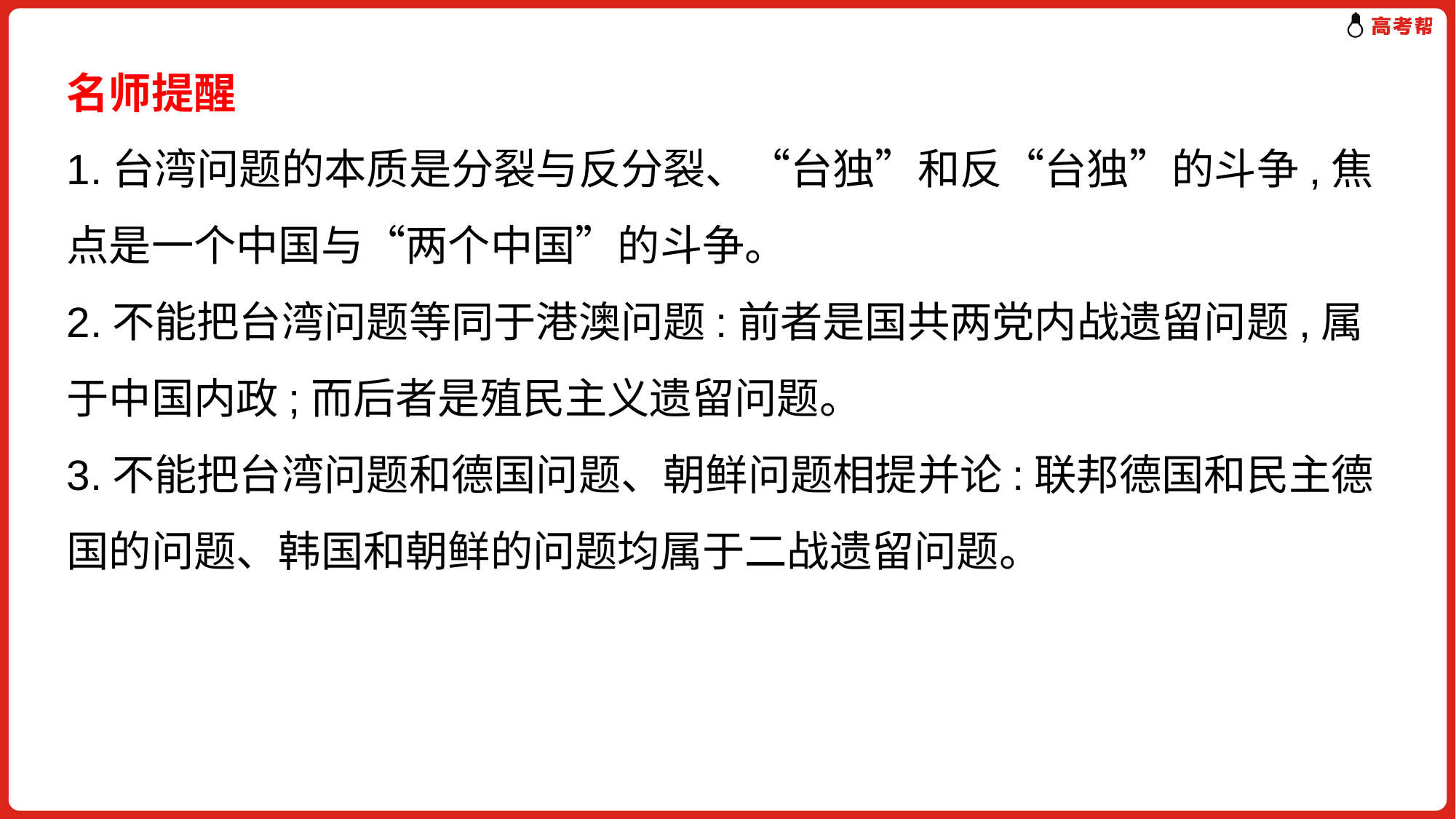

名师提醒
1.台湾问题的本质是分裂与反分裂、“台独”和反“台独”的斗争,焦点是一个中国与“两个中国”的斗争。
2.不能把台湾问题等同于港澳问题:前者是国共两党内战遗留问题,属于中国内政;而后者是殖民主义遗留问题。
3.不能把台湾问题和德国问题、朝鲜问题相提并论:联邦德国和民主德国的问题、韩国和朝鲜的问题均属于二战遗留问题。